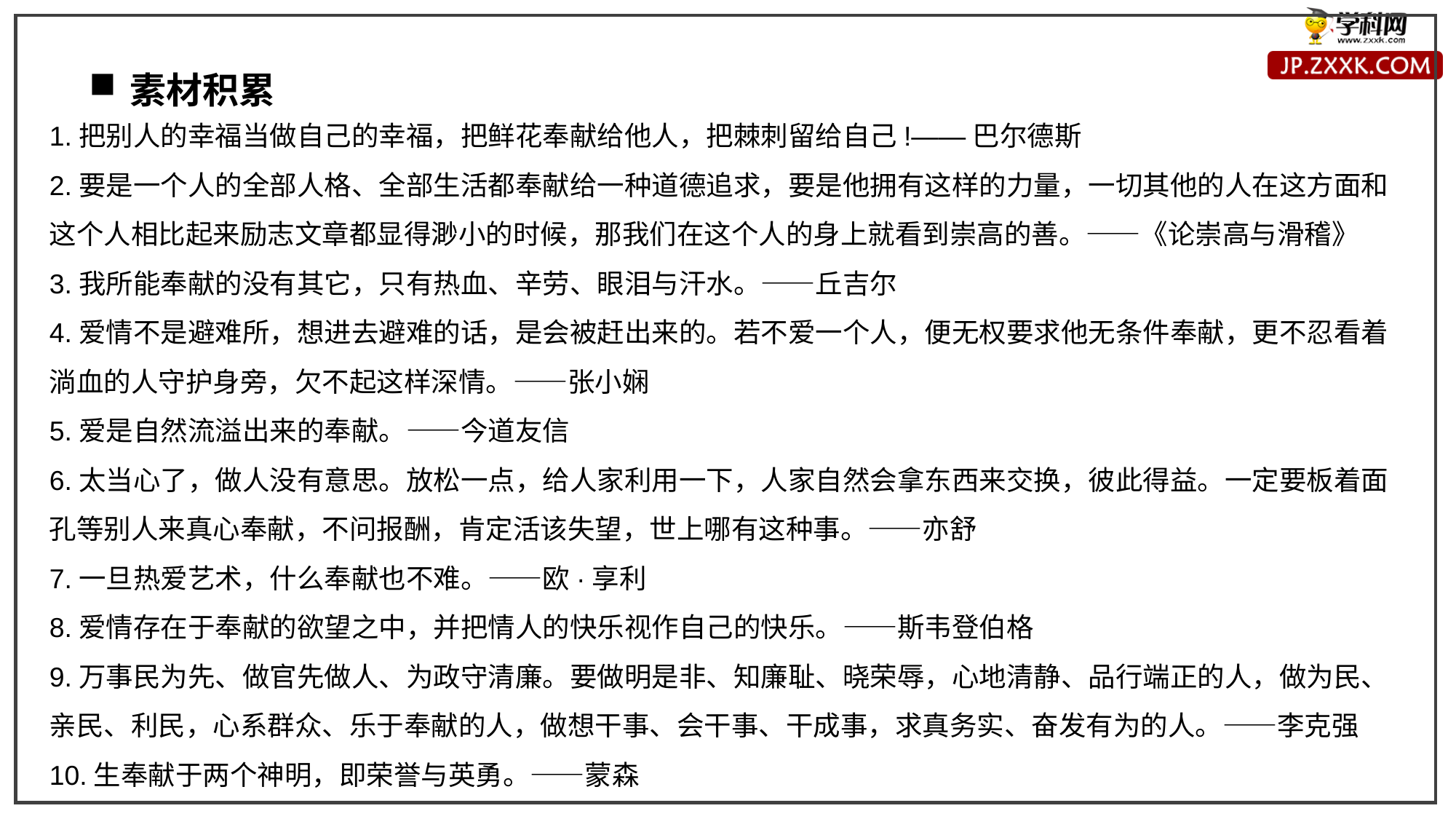

素材积累
1.把别人的幸福当做自己的幸福，把鲜花奉献给他人，把棘刺留给自己!——巴尔德斯
2.要是一个人的全部人格、全部生活都奉献给一种道德追求，要是他拥有这样的力量，一切其他的人在这方面和这个人相比起来励志文章都显得渺小的时候，那我们在这个人的身上就看到崇高的善。——《论崇高与滑稽》
3.我所能奉献的没有其它，只有热血、辛劳、眼泪与汗水。——丘吉尔
4.爱情不是避难所，想进去避难的话，是会被赶出来的。若不爱一个人，便无权要求他无条件奉献，更不忍看着淌血的人守护身旁，欠不起这样深情。——张小娴
5.爱是自然流溢出来的奉献。——今道友信
6.太当心了，做人没有意思。放松一点，给人家利用一下，人家自然会拿东西来交换，彼此得益。一定要板着面孔等别人来真心奉献，不问报酬，肯定活该失望，世上哪有这种事。——亦舒
7.一旦热爱艺术，什么奉献也不难。——欧·享利
8.爱情存在于奉献的欲望之中，并把情人的快乐视作自己的快乐。——斯韦登伯格
9.万事民为先、做官先做人、为政守清廉。要做明是非、知廉耻、晓荣辱，心地清静、品行端正的人，做为民、亲民、利民，心系群众、乐于奉献的人，做想干事、会干事、干成事，求真务实、奋发有为的人。——李克强
10.生奉献于两个神明，即荣誉与英勇。——蒙森